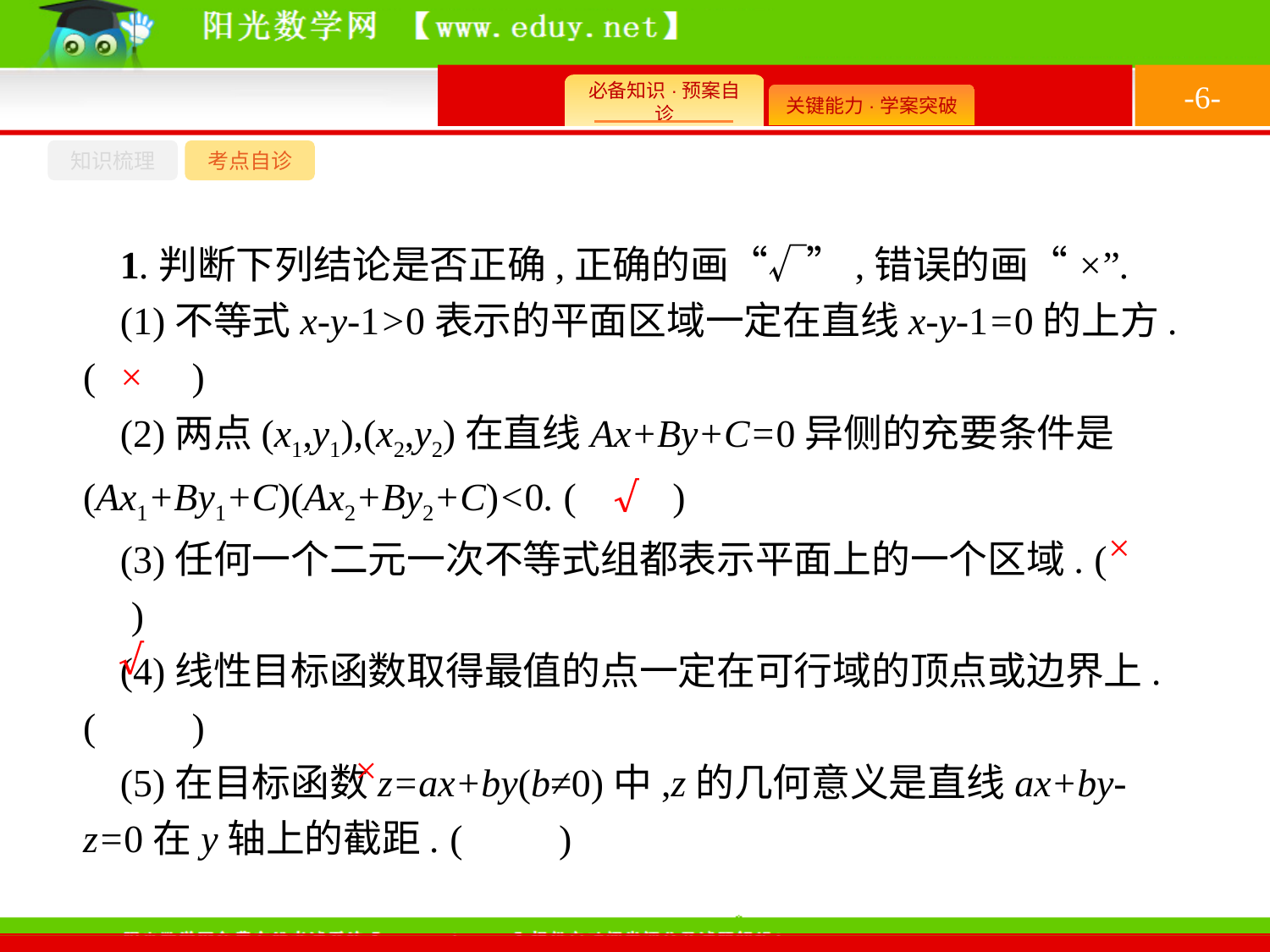

-6-
知识梳理
考点自诊
1.判断下列结论是否正确,正确的画“√”,错误的画“×”.
(1)不等式x-y-1>0表示的平面区域一定在直线x-y-1=0的上方. (　　)
(2)两点(x1,y1),(x2,y2)在直线Ax+By+C=0异侧的充要条件是(Ax1+By1+C)(Ax2+By2+C)<0. (　　)
(3)任何一个二元一次不等式组都表示平面上的一个区域. (　　)
(4)线性目标函数取得最值的点一定在可行域的顶点或边界上. (　　)
(5)在目标函数z=ax+by(b≠0)中,z的几何意义是直线ax+by-z=0在y轴上的截距. (　　)
×
√
×
√
×